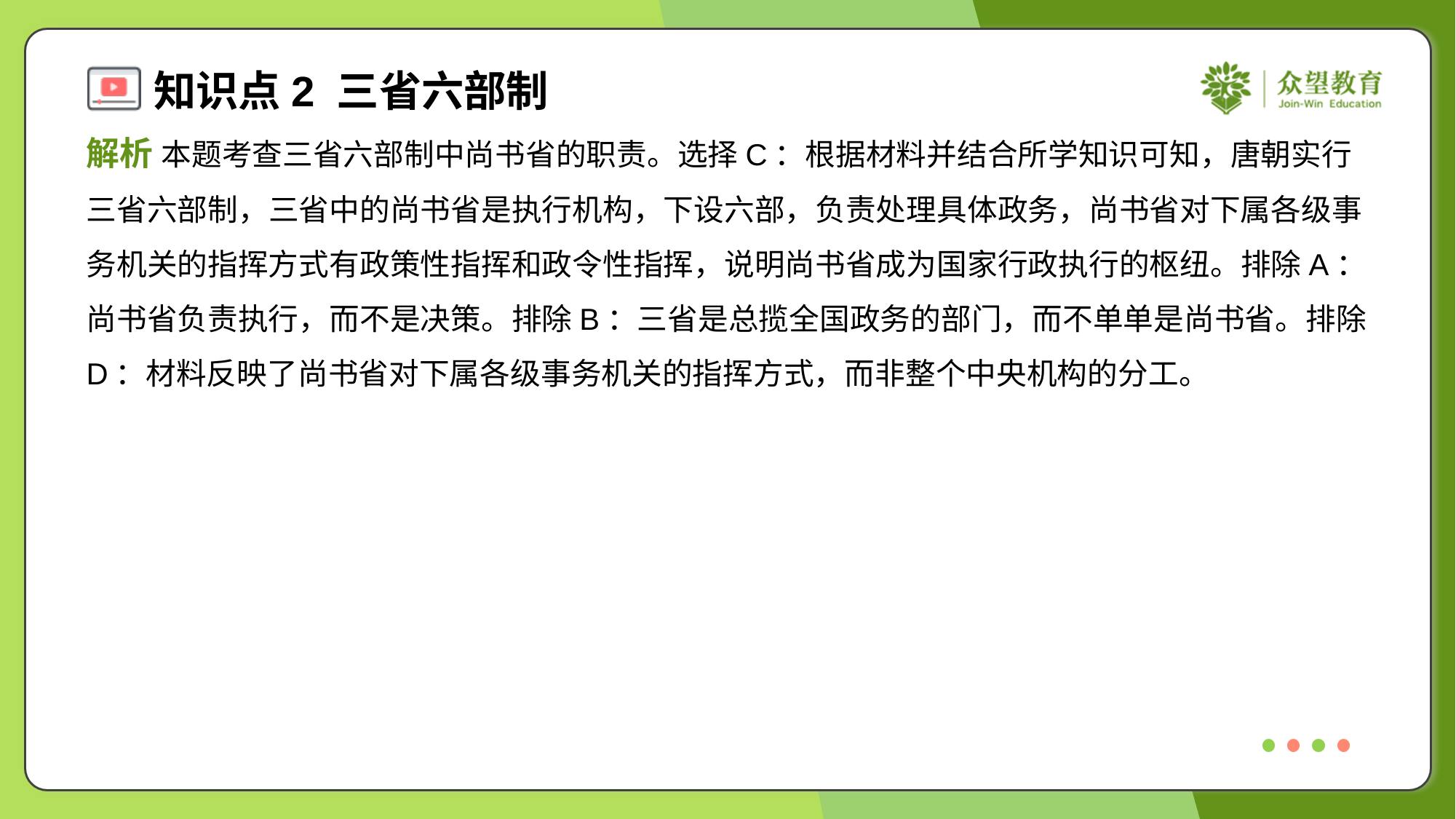

解析 本题考查三省六部制中尚书省的职责。选择C：根据材料并结合所学知识可知，唐朝实行
三省六部制，三省中的尚书省是执行机构，下设六部，负责处理具体政务，尚书省对下属各级事
务机关的指挥方式有政策性指挥和政令性指挥，说明尚书省成为国家行政执行的枢纽。排除A：
尚书省负责执行，而不是决策。排除B：三省是总揽全国政务的部门，而不单单是尚书省。排除
D：材料反映了尚书省对下属各级事务机关的指挥方式，而非整个中央机构的分工。